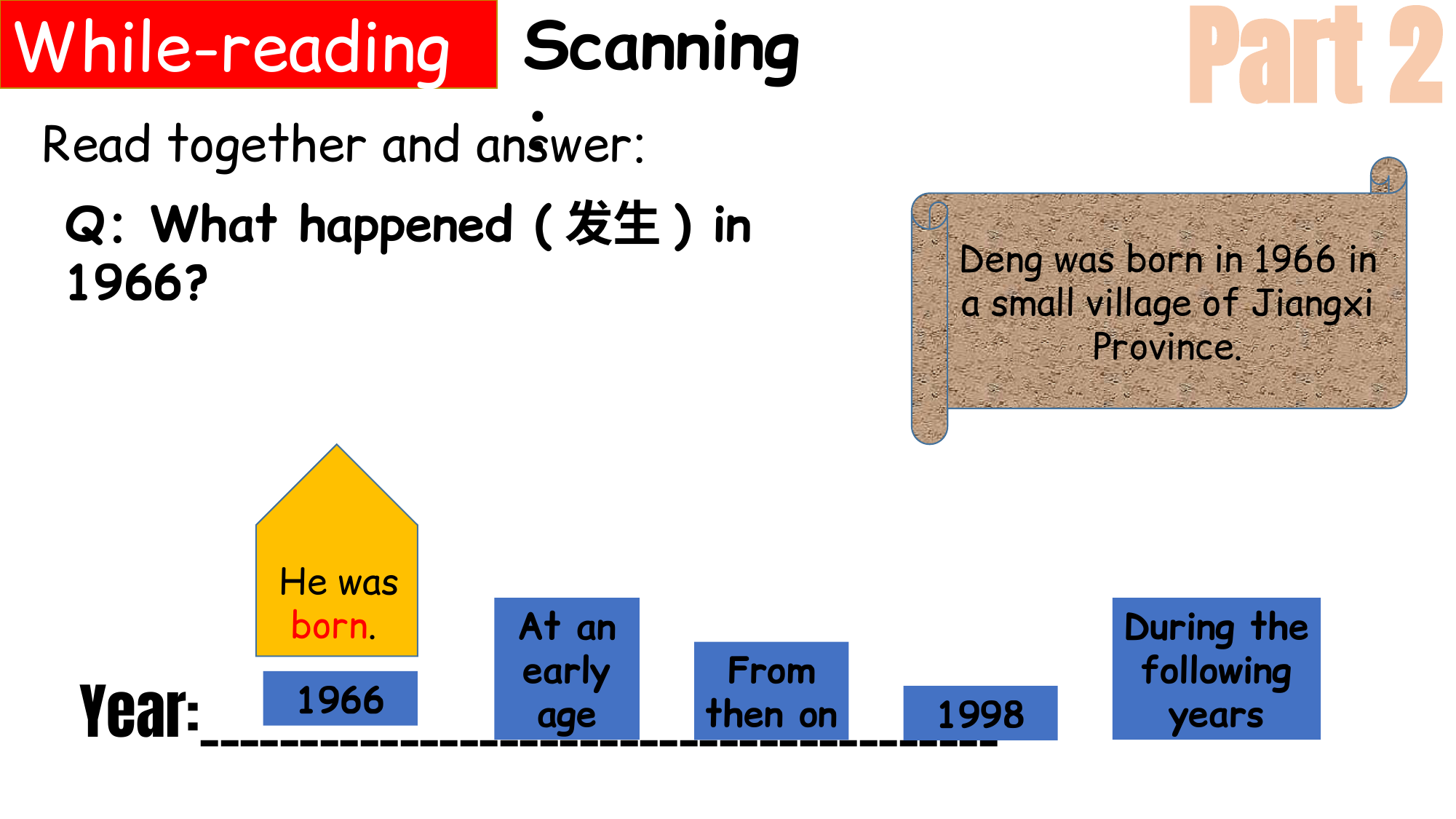

While-reading
Part 2
Scanning:
Read together and answer:
Deng was born in 1966 in a small village of Jiangxi Province.
Q: What happened (发生) in 1966?

He was born.
At an early age
During the following years
From then on
Year:________________________________________
1966
1998